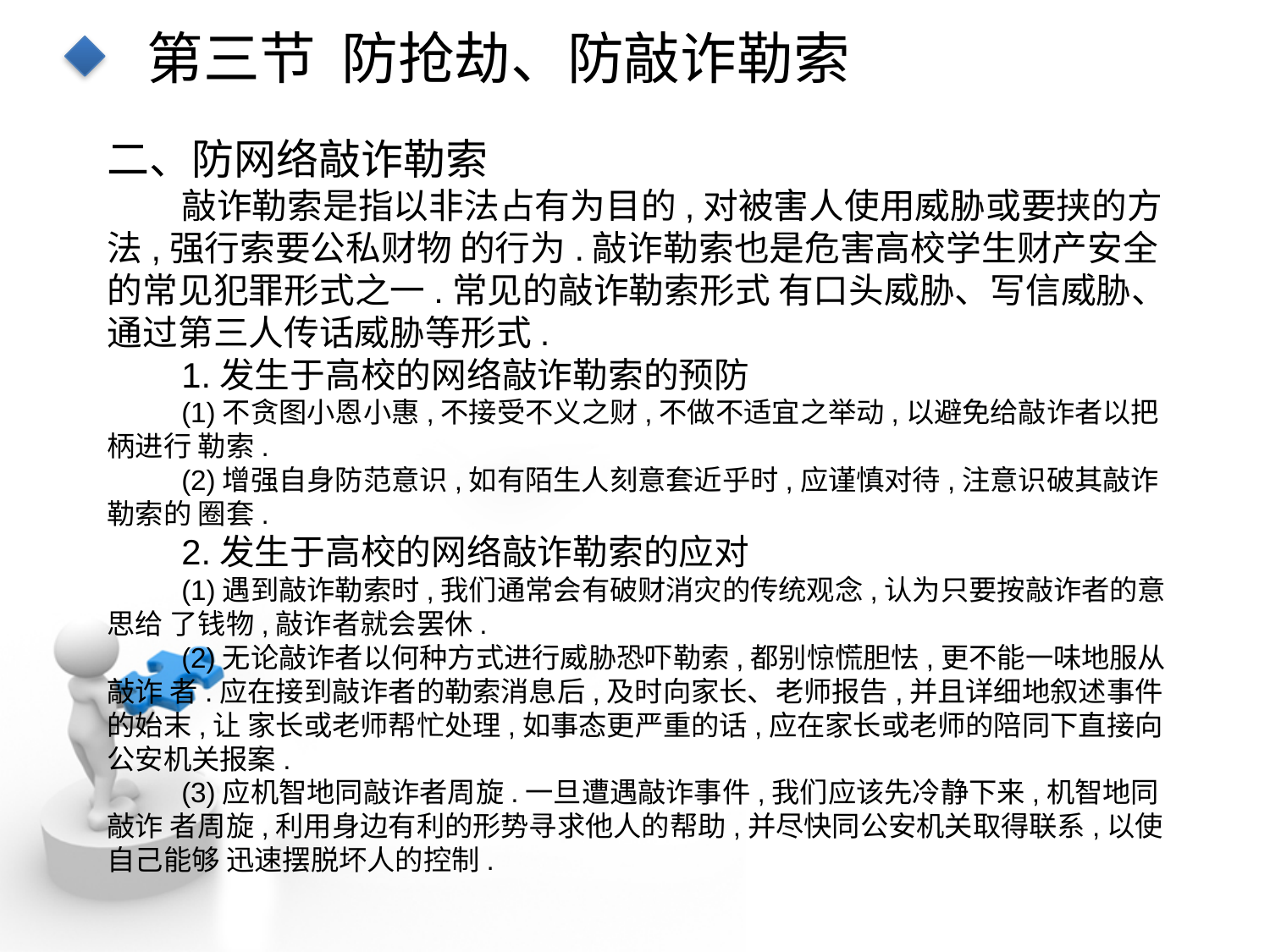

第三节  防抢劫、防敲诈勒索

二、防网络敲诈勒索
敲诈勒索是指以非法占有为目的,对被害人使用威胁或要挟的方法,强行索要公私财物 的行为.敲诈勒索也是危害高校学生财产安全的常见犯罪形式之一.常见的敲诈勒索形式 有口头威胁、写信威胁、通过第三人传话威胁等形式.
1.发生于高校的网络敲诈勒索的预防
(1)不贪图小恩小惠,不接受不义之财,不做不适宜之举动,以避免给敲诈者以把柄进行 勒索.
(2)增强自身防范意识,如有陌生人刻意套近乎时,应谨慎对待,注意识破其敲诈勒索的 圈套.
2.发生于高校的网络敲诈勒索的应对
(1)遇到敲诈勒索时,我们通常会有破财消灾的传统观念,认为只要按敲诈者的意思给 了钱物,敲诈者就会罢休.
(2)无论敲诈者以何种方式进行威胁恐吓勒索,都别惊慌胆怯,更不能一味地服从敲诈 者.应在接到敲诈者的勒索消息后,及时向家长、老师报告,并且详细地叙述事件的始末,让 家长或老师帮忙处理,如事态更严重的话,应在家长或老师的陪同下直接向公安机关报案.
(3)应机智地同敲诈者周旋.一旦遭遇敲诈事件,我们应该先冷静下来,机智地同敲诈 者周旋,利用身边有利的形势寻求他人的帮助,并尽快同公安机关取得联系,以使自己能够 迅速摆脱坏人的控制.
点击添加文本
点击添加文本
点击添加文本
点击添加文本